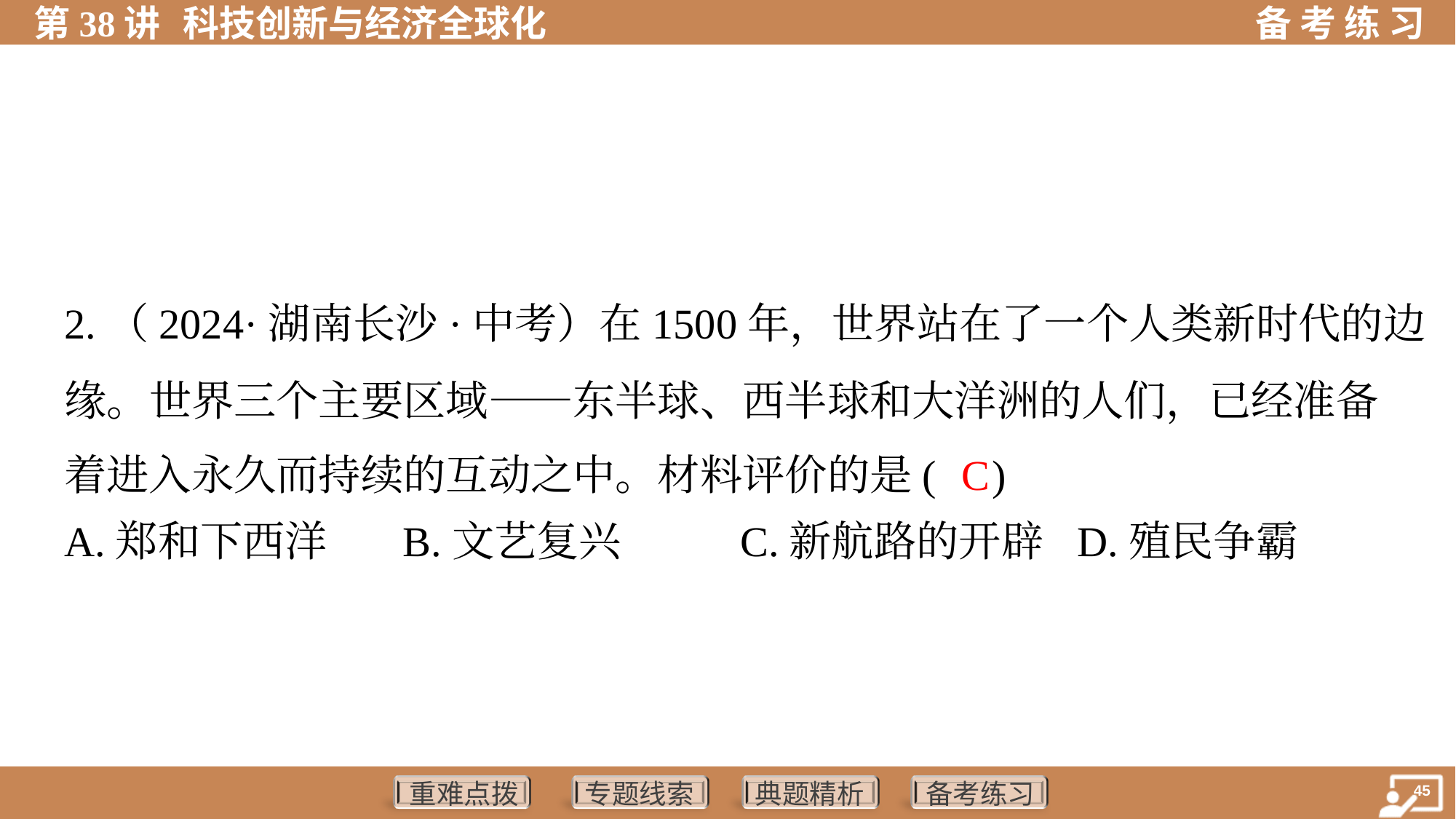

2.（2024·湖南长沙·中考）在1500年，世界站在了一个人类新时代的边
缘。世界三个主要区域——东半球、西半球和大洋洲的人们，已经准备
着进入永久而持续的互动之中。材料评价的是(     )
C
A.郑和下西洋	B.文艺复兴	C.新航路的开辟	D.殖民争霸